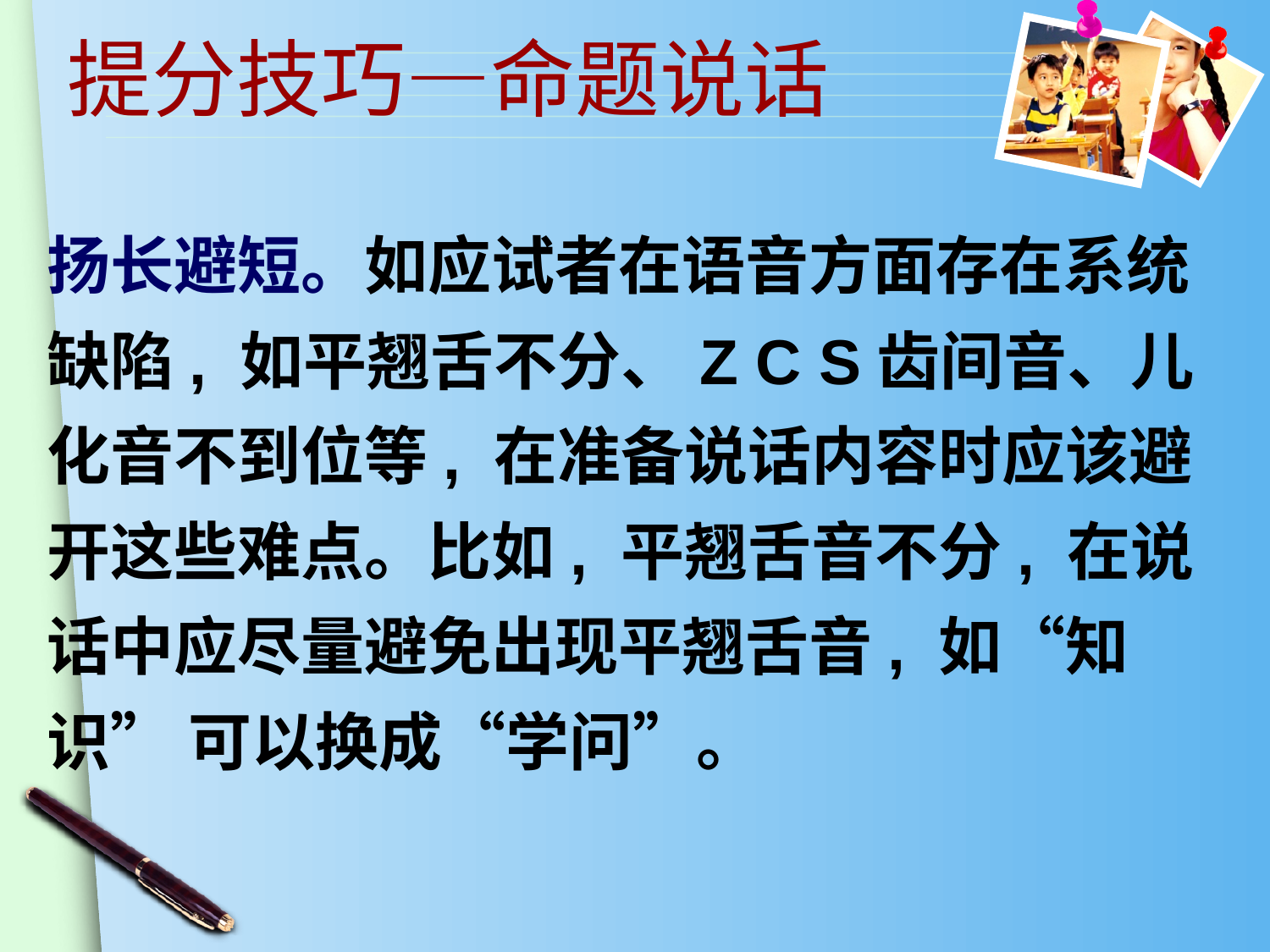

提分技巧—命题说话
扬长避短。如应试者在语音方面存在系统缺陷, 如平翘舌不分、Z C S齿间音、儿化音不到位等, 在准备说话内容时应该避开这些难点。比如, 平翘舌音不分, 在说话中应尽量避免出现平翘舌音, 如“知识” 可以换成“学问”。